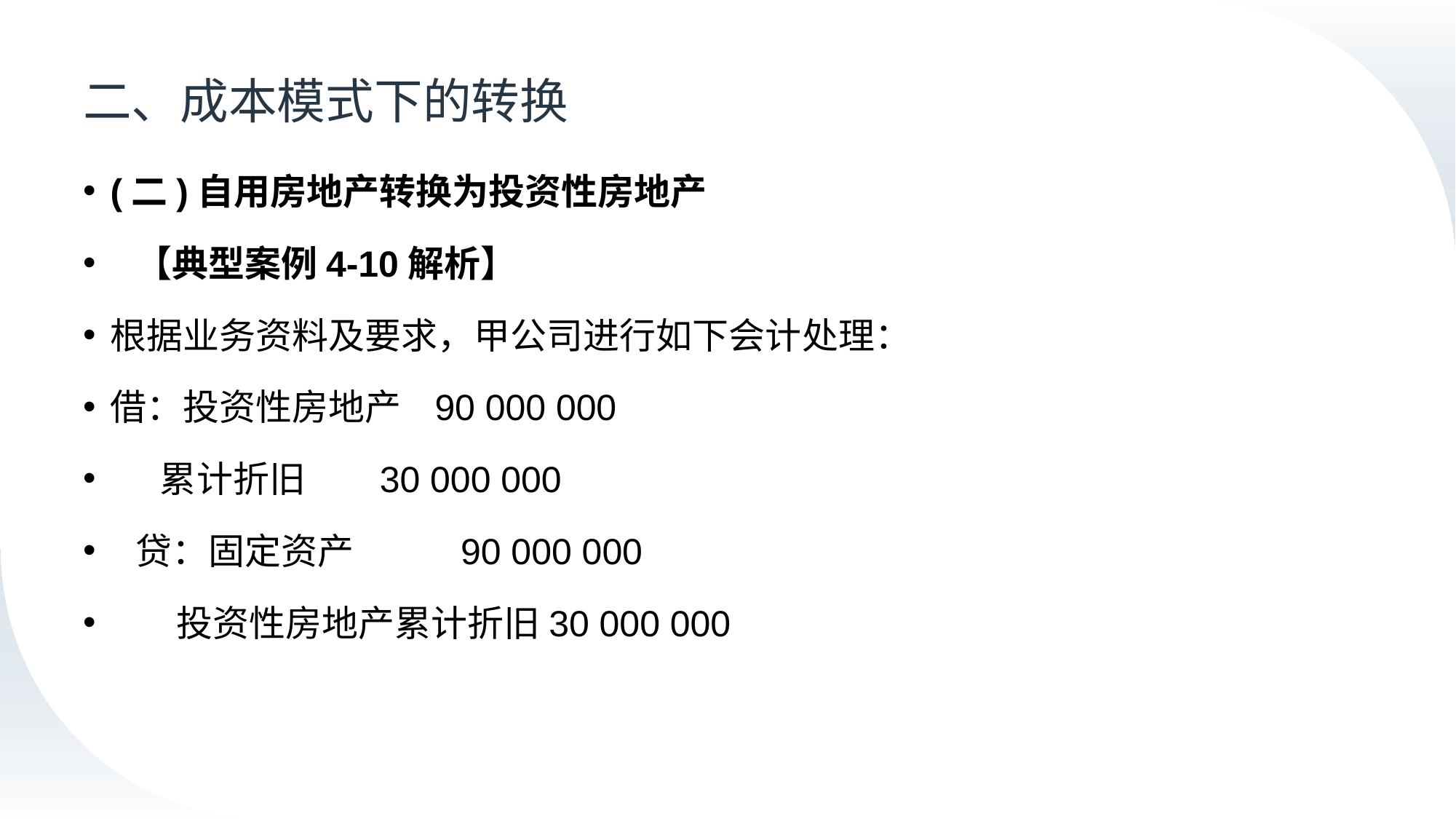

# 二、成本模式下的转换
(二)自用房地产转换为投资性房地产
  【典型案例4-10解析】
根据业务资料及要求，甲公司进行如下会计处理：
借：投资性房地产   90 000 000
     累计折旧        30 000 000
  贷：固定资产            90 000 000
       投资性房地产累计折旧30 000 000